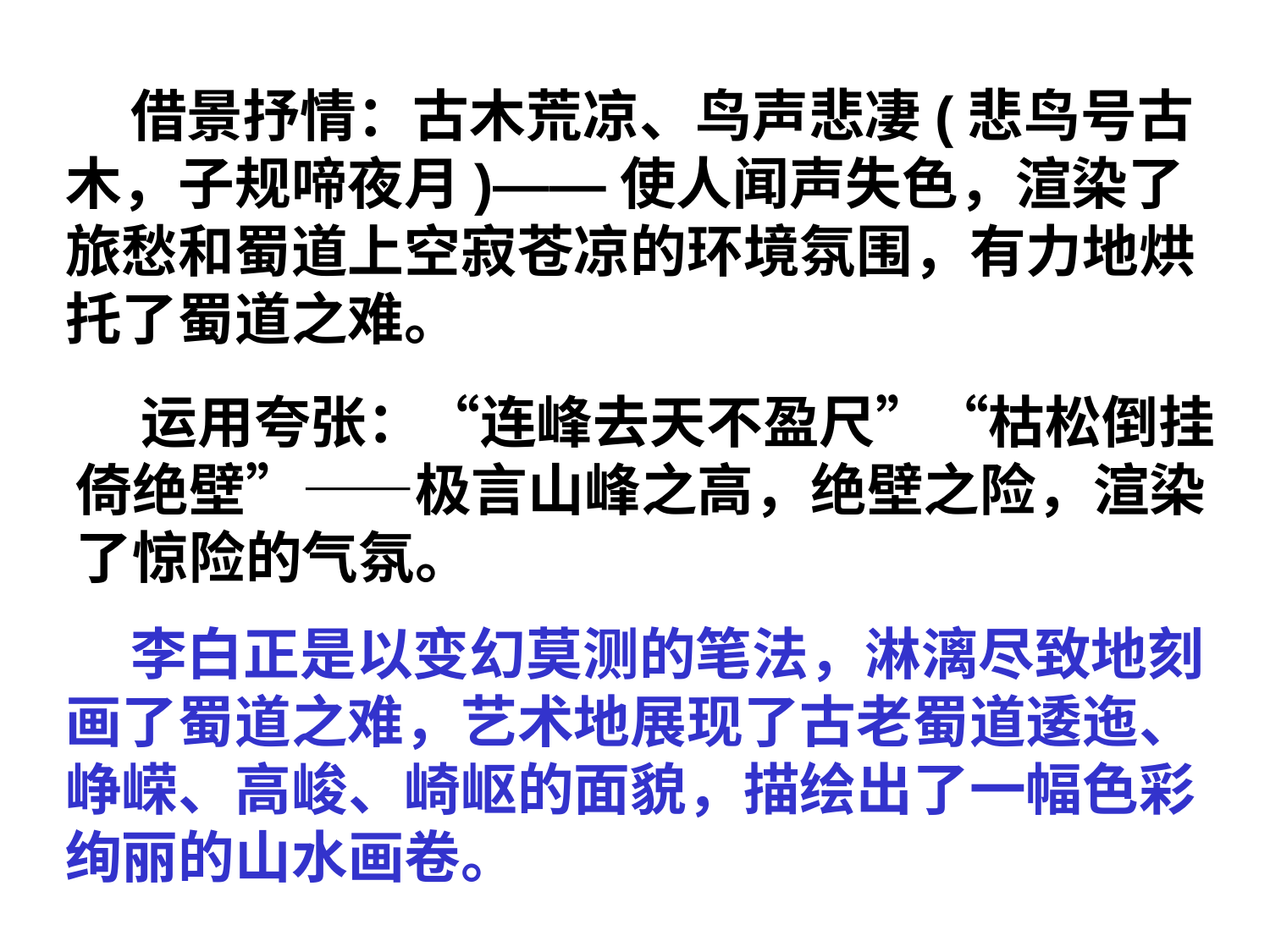

借景抒情：古木荒凉、鸟声悲凄(悲鸟号古木，子规啼夜月)——使人闻声失色，渲染了旅愁和蜀道上空寂苍凉的环境氛围，有力地烘托了蜀道之难。
    运用夸张：“连峰去天不盈尺”“枯松倒挂倚绝壁”——极言山峰之高，绝壁之险，渲染了惊险的气氛。
    李白正是以变幻莫测的笔法，淋漓尽致地刻画了蜀道之难，艺术地展现了古老蜀道逶迤、峥嵘、高峻、崎岖的面貌，描绘出了一幅色彩绚丽的山水画卷。